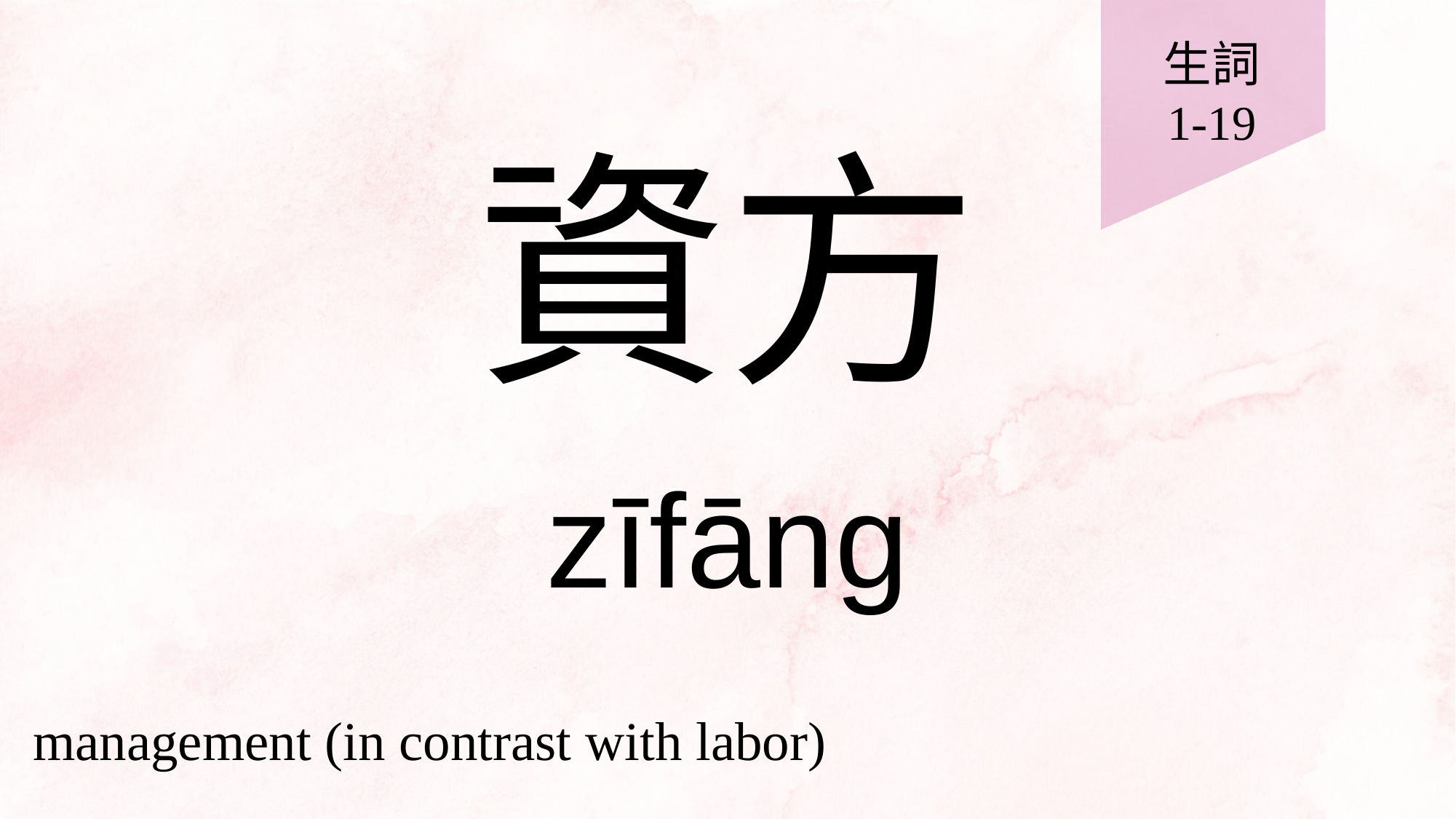

生詞
1-19
# 資方
zīfāng
management (in contrast with labor)